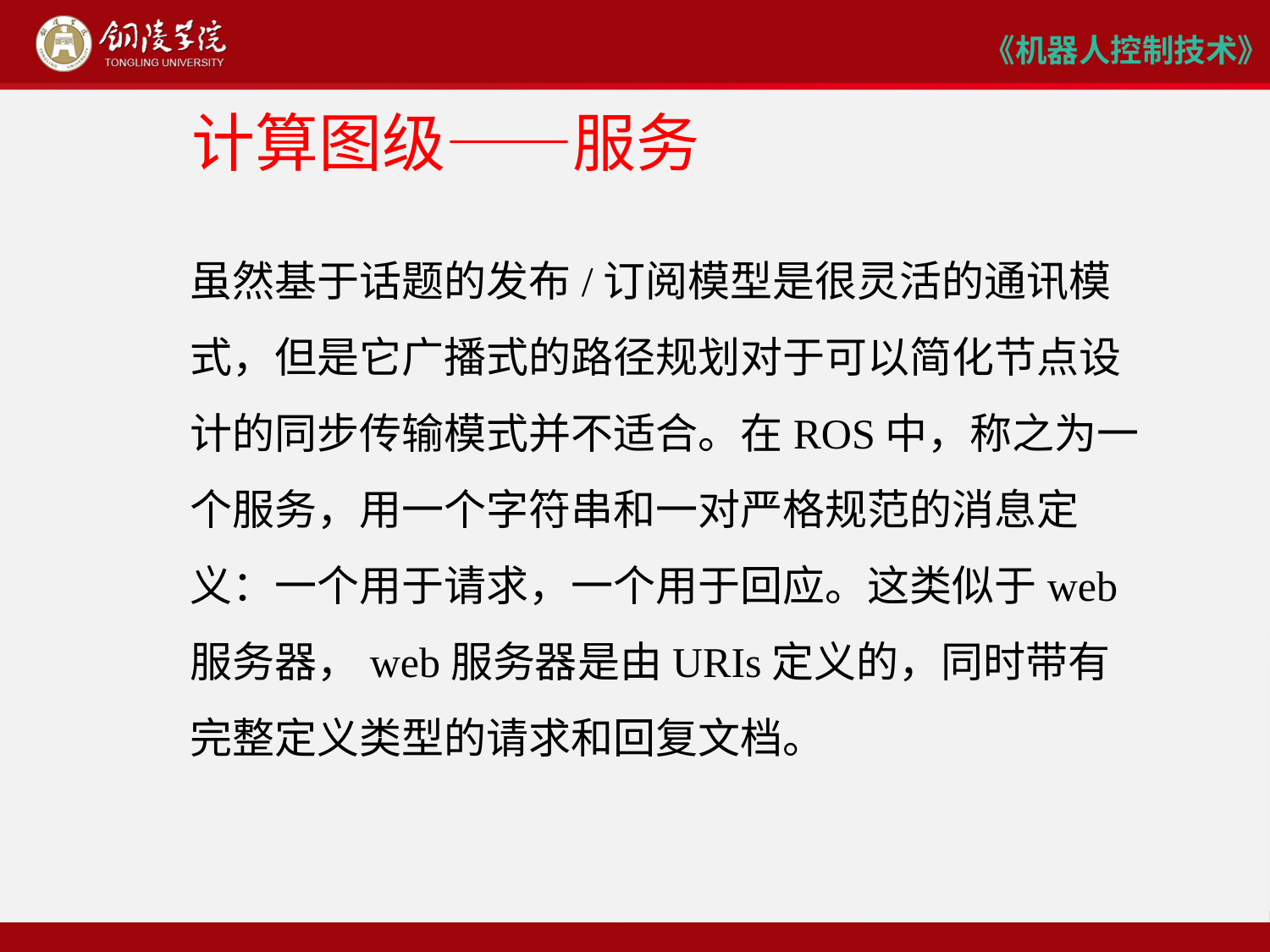

# 计算图级——服务
虽然基于话题的发布/订阅模型是很灵活的通讯模式，但是它广播式的路径规划对于可以简化节点设计的同步传输模式并不适合。在ROS中，称之为一个服务，用一个字符串和一对严格规范的消息定义：一个用于请求，一个用于回应。这类似于web服务器，web服务器是由URIs定义的，同时带有完整定义类型的请求和回复文档。